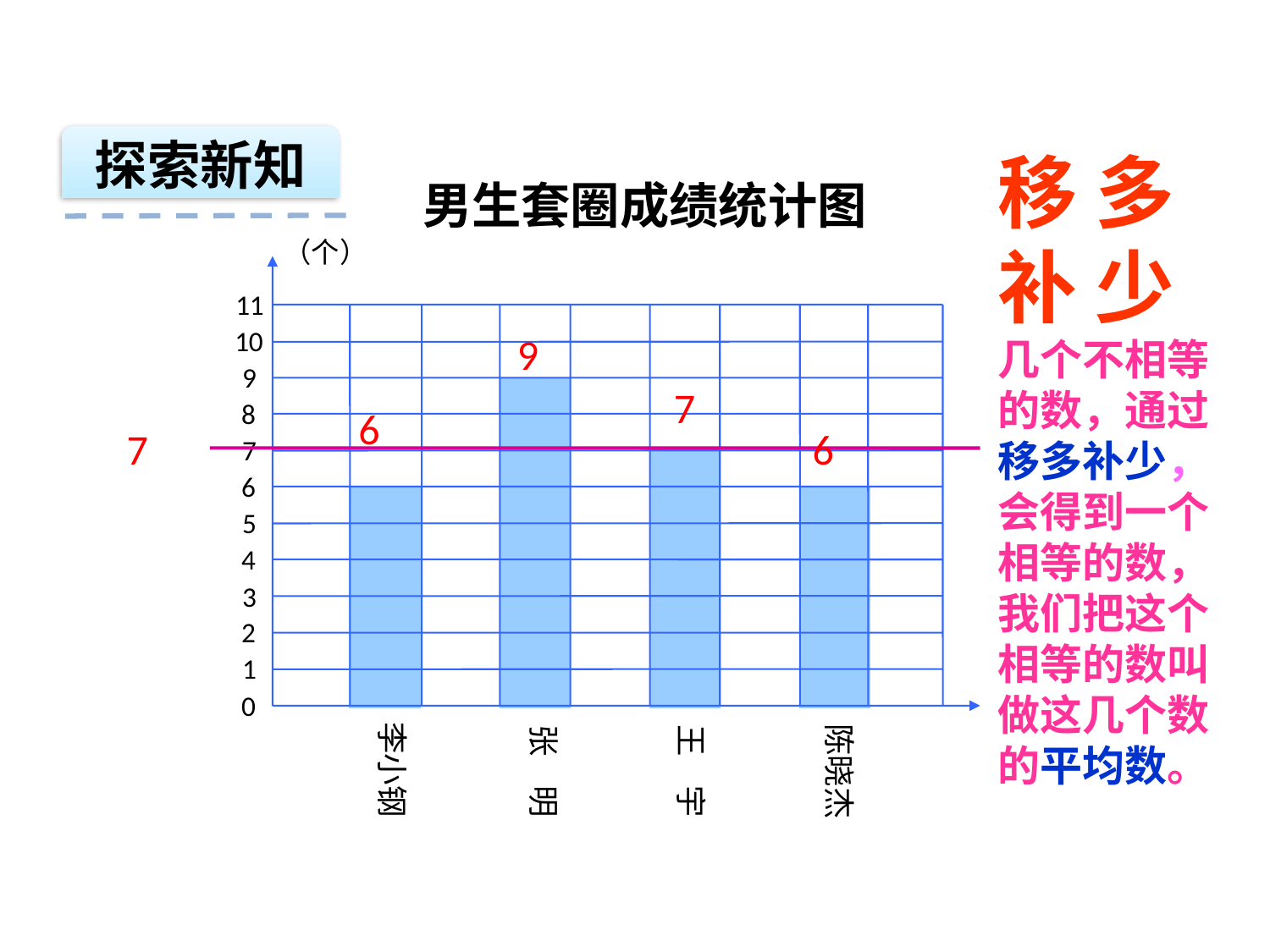

探索新知
移 多补 少
几个不相等的数，通过移多补少，会得到一个相等的数，我们把这个相等的数叫做这几个数的平均数。

男生套圈成绩统计图
（个）
11

10
9

9
  7

8
6

            7

 6
7

6

5

4

3

2

1

0

张    明
王    宇
李小钢
陈晓杰